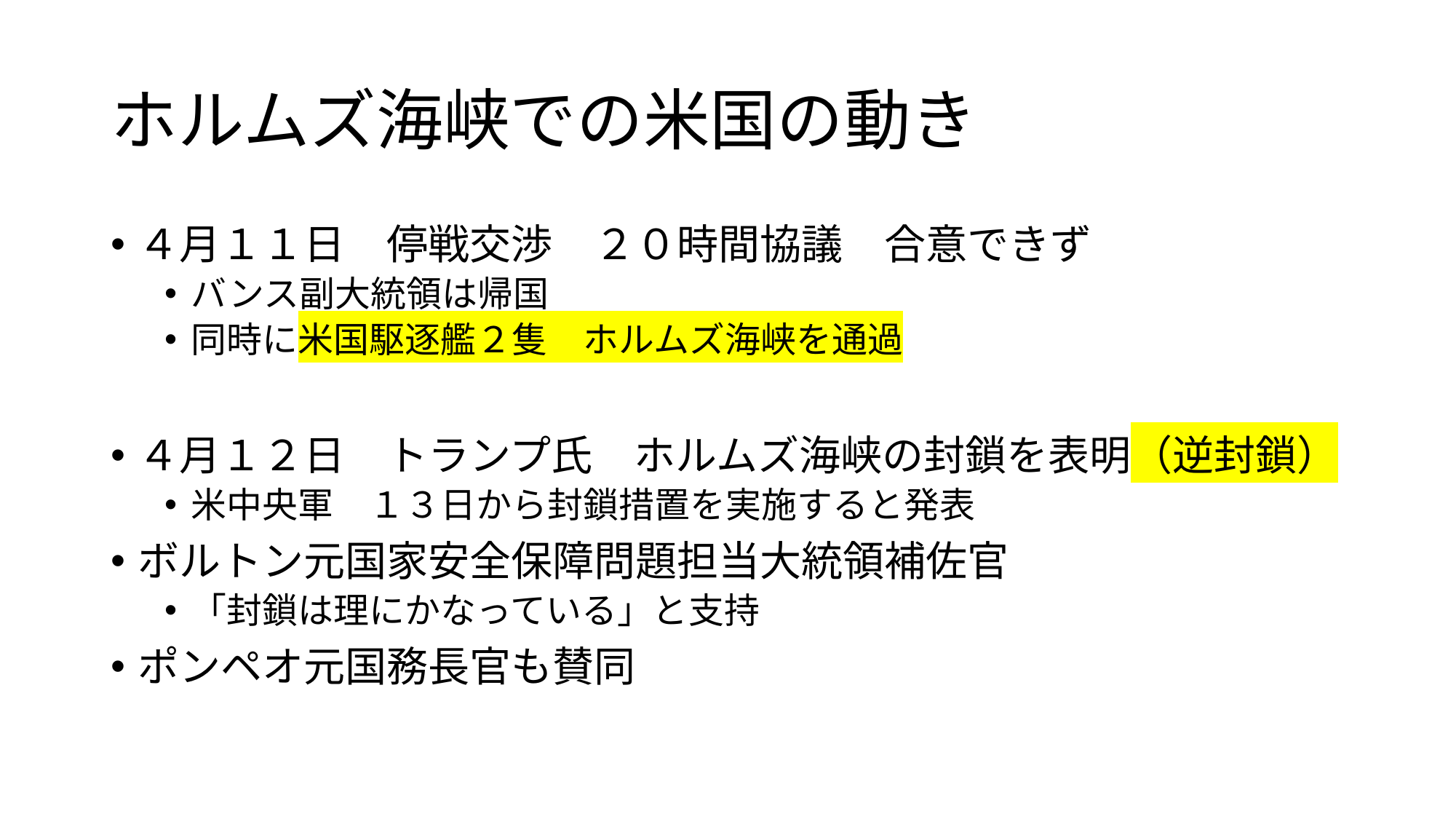

# ホルムズ海峡での米国の動き
４月１１日　停戦交渉　２０時間協議　合意できず
バンス副大統領は帰国
同時に米国駆逐艦２隻　ホルムズ海峡を通過

４月１２日　トランプ氏　ホルムズ海峡の封鎖を表明（逆封鎖）
米中央軍　１３日から封鎖措置を実施すると発表
ボルトン元国家安全保障問題担当大統領補佐官
「封鎖は理にかなっている」と支持
ポンペオ元国務長官も賛同